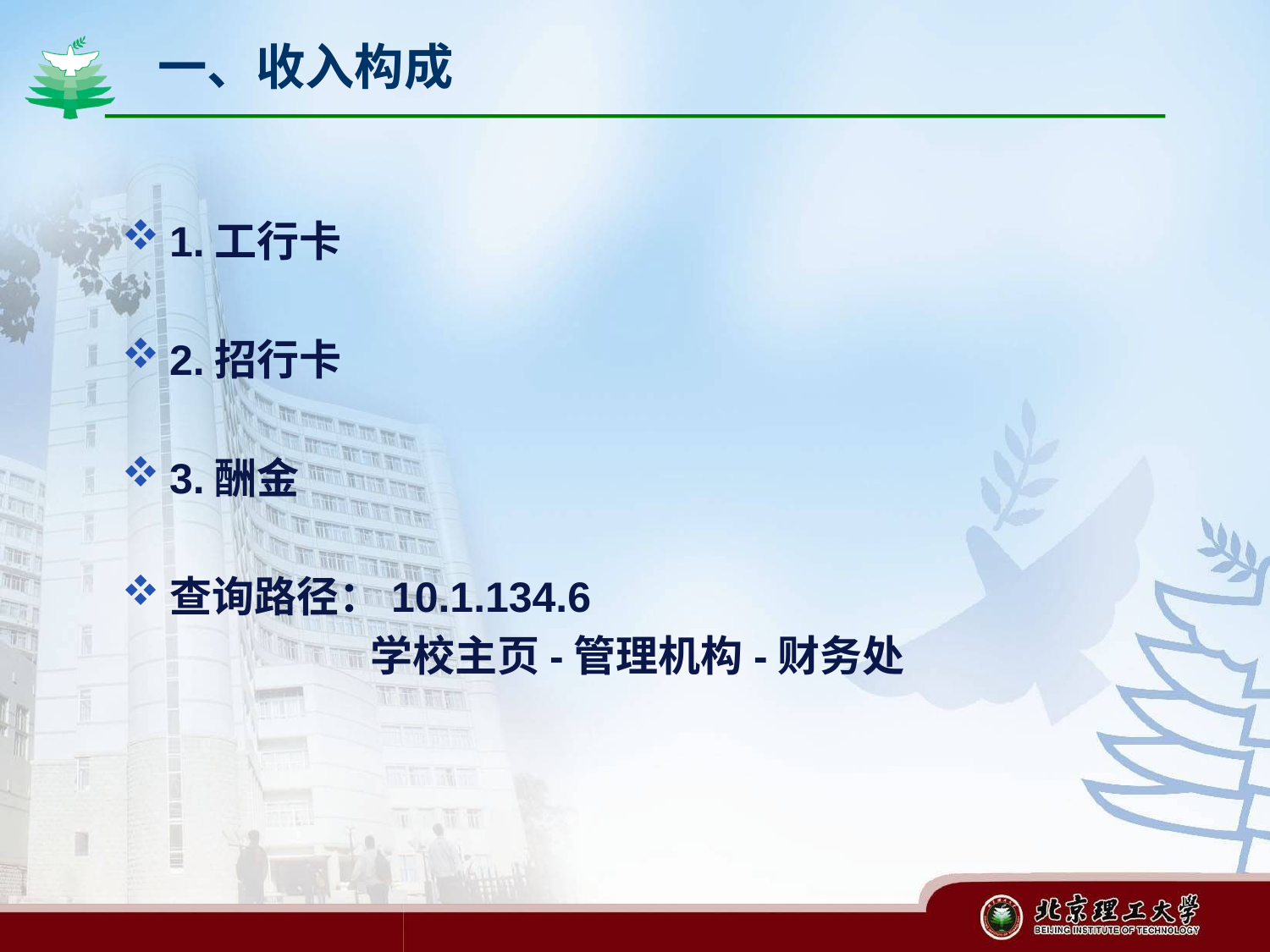

# 一、收入构成
1.工行卡

2.招行卡

3.酬金

查询路径：10.1.134.6
                         学校主页-管理机构-财务处